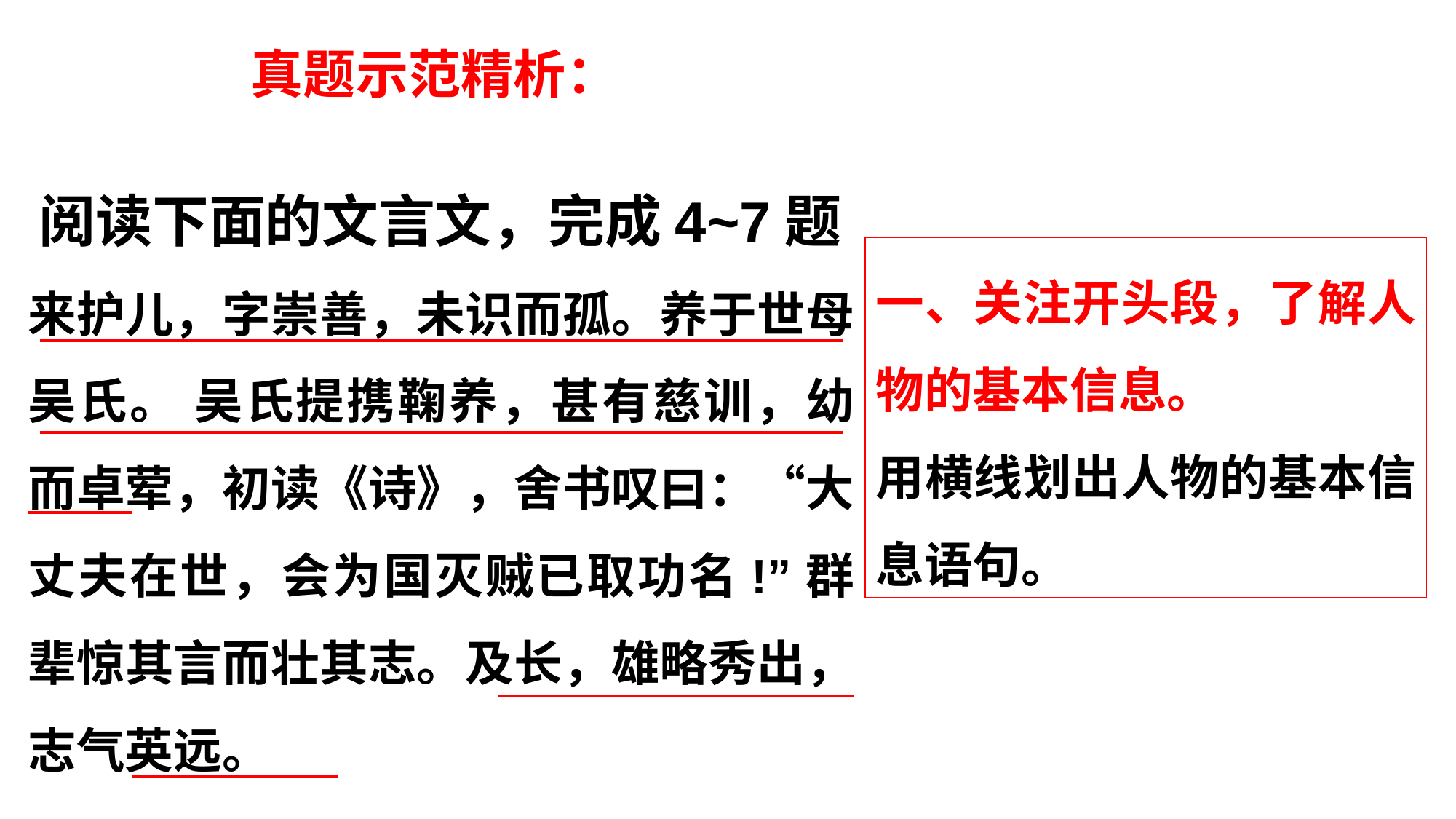

真题示范精析：
阅读下面的文言文，完成4~7题

一、关注开头段，了解人物的基本信息。
用横线划出人物的基本信息语句。
来护儿，字崇善，未识而孤。养于世母吴氏。 吴氏提携鞠养，甚有慈训，幼而卓荤，初读《诗》，舍书叹曰：“大丈夫在世，会为国灭贼已取功名!”群辈惊其言而壮其志。及长，雄略秀出，志气英远。